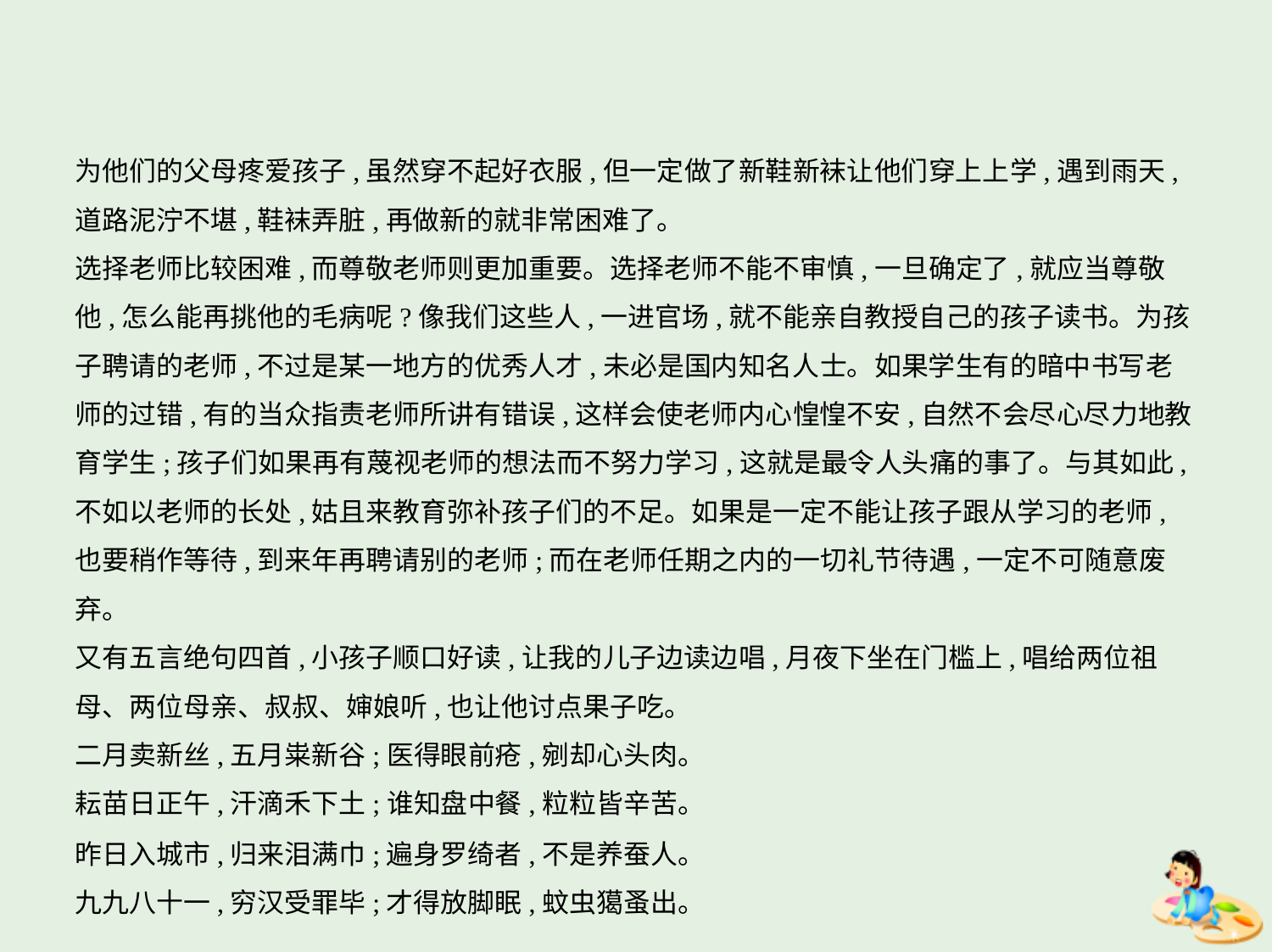

为他们的父母疼爱孩子,虽然穿不起好衣服,但一定做了新鞋新袜让他们穿上上学,遇到雨天,
道路泥泞不堪,鞋袜弄脏,再做新的就非常困难了。
选择老师比较困难,而尊敬老师则更加重要。选择老师不能不审慎,一旦确定了,就应当尊敬
他,怎么能再挑他的毛病呢?像我们这些人,一进官场,就不能亲自教授自己的孩子读书。为孩
子聘请的老师,不过是某一地方的优秀人才,未必是国内知名人士。如果学生有的暗中书写老
师的过错,有的当众指责老师所讲有错误,这样会使老师内心惶惶不安,自然不会尽心尽力地教
育学生;孩子们如果再有蔑视老师的想法而不努力学习,这就是最令人头痛的事了。与其如此,
不如以老师的长处,姑且来教育弥补孩子们的不足。如果是一定不能让孩子跟从学习的老师,
也要稍作等待,到来年再聘请别的老师;而在老师任期之内的一切礼节待遇,一定不可随意废
弃。
又有五言绝句四首,小孩子顺口好读,让我的儿子边读边唱,月夜下坐在门槛上,唱给两位祖
母、两位母亲、叔叔、婶娘听,也让他讨点果子吃。
二月卖新丝,五月粜新谷;医得眼前疮,剜却心头肉。
耘苗日正午,汗滴禾下土;谁知盘中餐,粒粒皆辛苦。
昨日入城市,归来泪满巾;遍身罗绮者,不是养蚕人。
九九八十一,穷汉受罪毕;才得放脚眠,蚊虫獦蚤出。